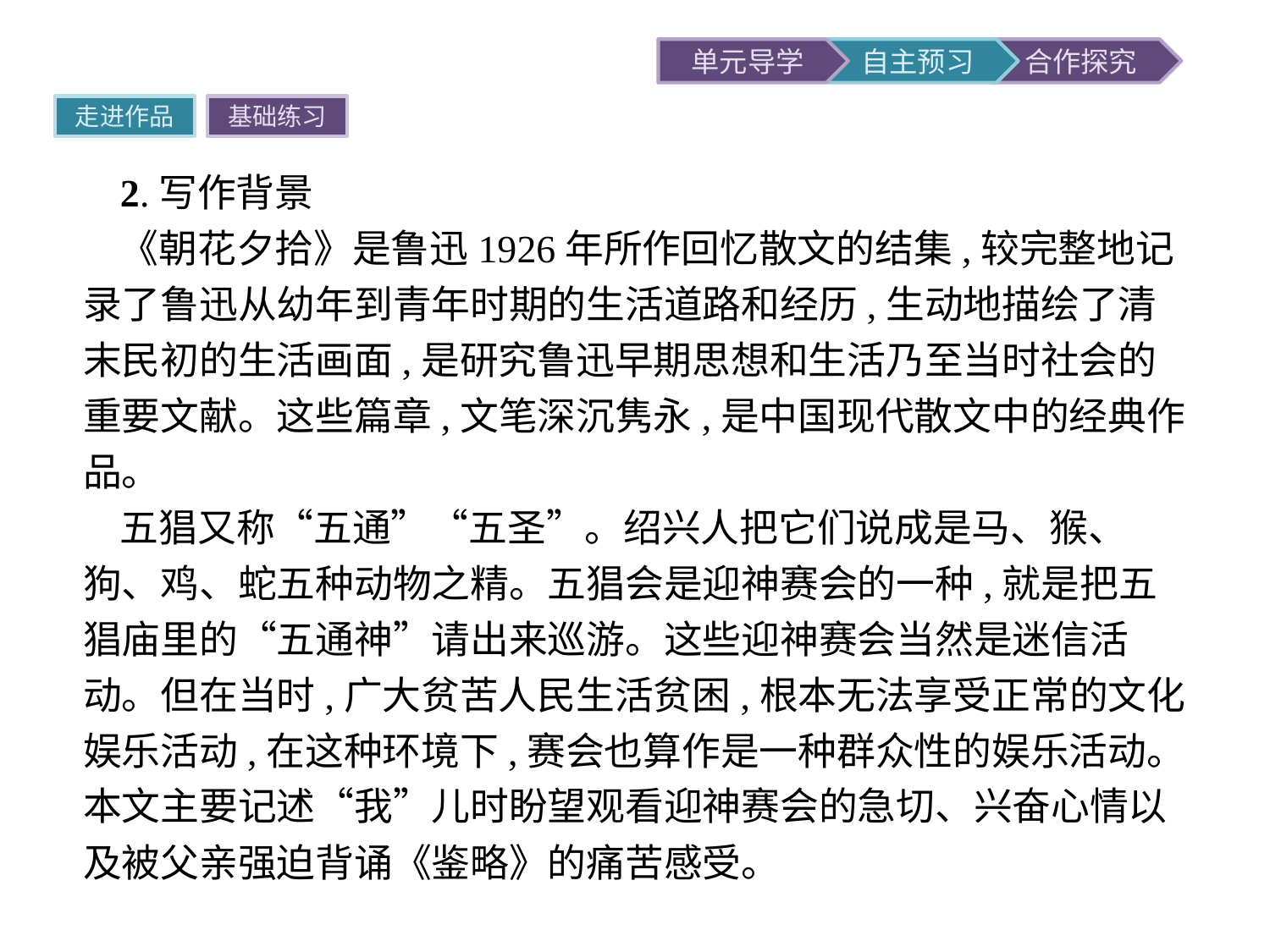

走进作品
基础练习
2.写作背景
《朝花夕拾》是鲁迅1926年所作回忆散文的结集,较完整地记录了鲁迅从幼年到青年时期的生活道路和经历,生动地描绘了清末民初的生活画面,是研究鲁迅早期思想和生活乃至当时社会的重要文献。这些篇章,文笔深沉隽永,是中国现代散文中的经典作品。
五猖又称“五通”“五圣”。绍兴人把它们说成是马、猴、狗、鸡、蛇五种动物之精。五猖会是迎神赛会的一种,就是把五猖庙里的“五通神”请出来巡游。这些迎神赛会当然是迷信活动。但在当时,广大贫苦人民生活贫困,根本无法享受正常的文化娱乐活动,在这种环境下,赛会也算作是一种群众性的娱乐活动。本文主要记述“我”儿时盼望观看迎神赛会的急切、兴奋心情以及被父亲强迫背诵《鉴略》的痛苦感受。